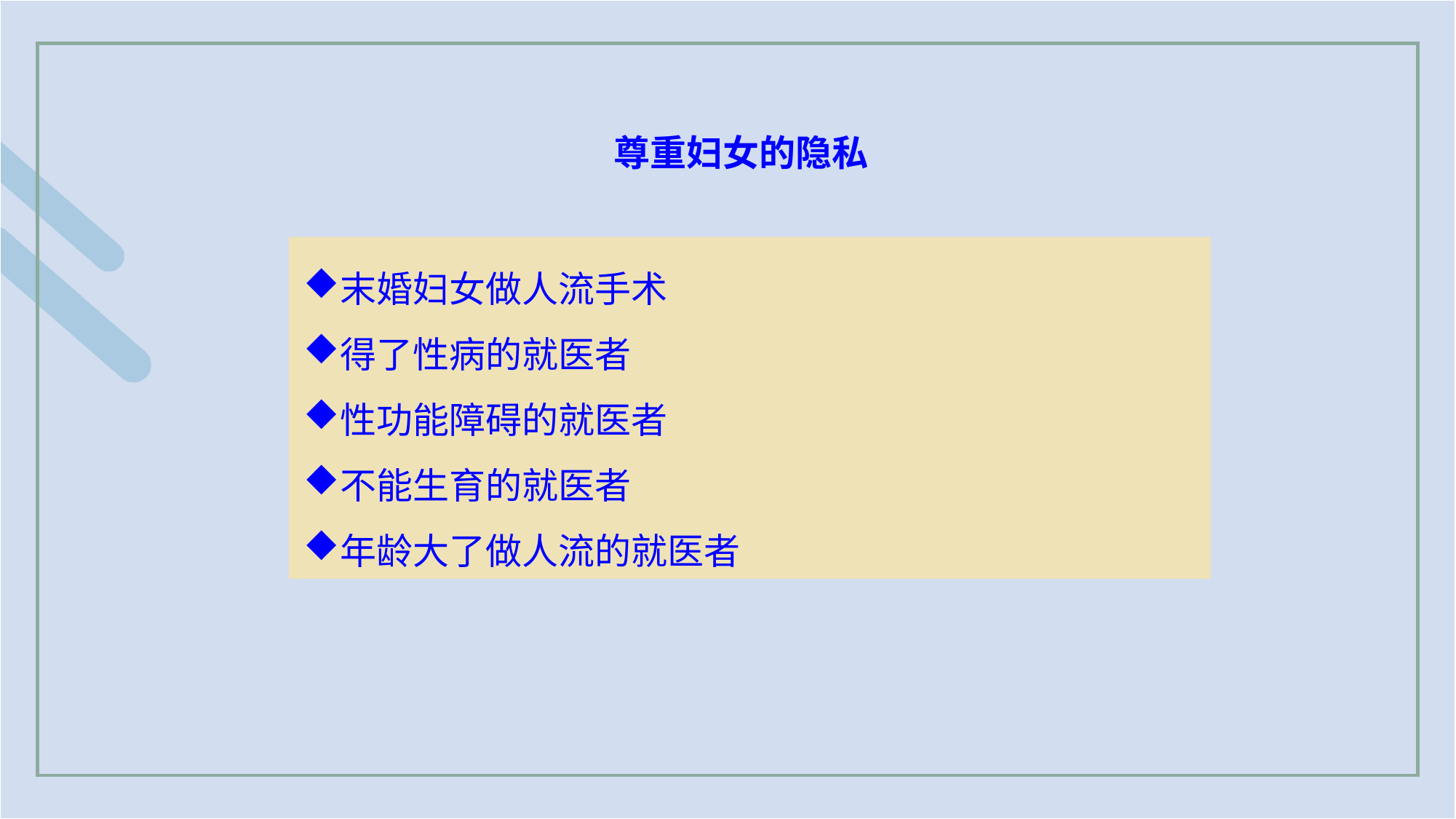

尊重妇女的隐私
末婚妇女做人流手术
得了性病的就医者
性功能障碍的就医者
不能生育的就医者
年龄大了做人流的就医者